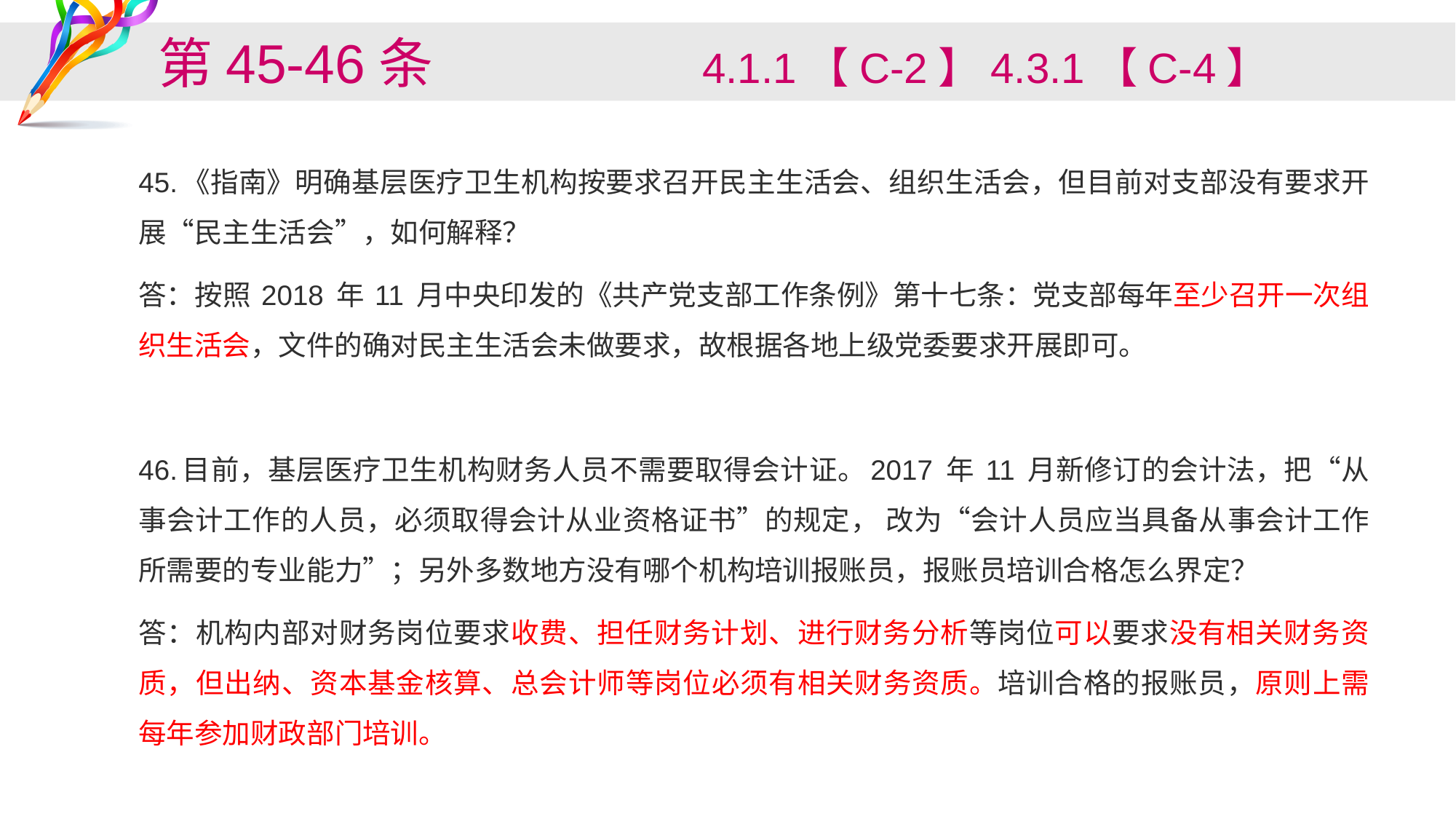

# 第45-46条                     4.1.1【C-2】4.3.1【C-4】
45.《指南》明确基层医疗卫生机构按要求召开民主生活会、组织生活会，但目前对支部没有要求开展“民主生活会”，如何解释？
答：按照 2018 年 11 月中央印发的《共产党支部工作条例》第十七条：党支部每年至少召开一次组织生活会，文件的确对民主生活会未做要求，故根据各地上级党委要求开展即可。

46.目前，基层医疗卫生机构财务人员不需要取得会计证。2017 年 11 月新修订的会计法，把“从事会计工作的人员，必须取得会计从业资格证书”的规定， 改为“会计人员应当具备从事会计工作所需要的专业能力”；另外多数地方没有哪个机构培训报账员，报账员培训合格怎么界定？
答：机构内部对财务岗位要求收费、担任财务计划、进行财务分析等岗位可以要求没有相关财务资质，但出纳、资本基金核算、总会计师等岗位必须有相关财务资质。培训合格的报账员，原则上需每年参加财政部门培训。